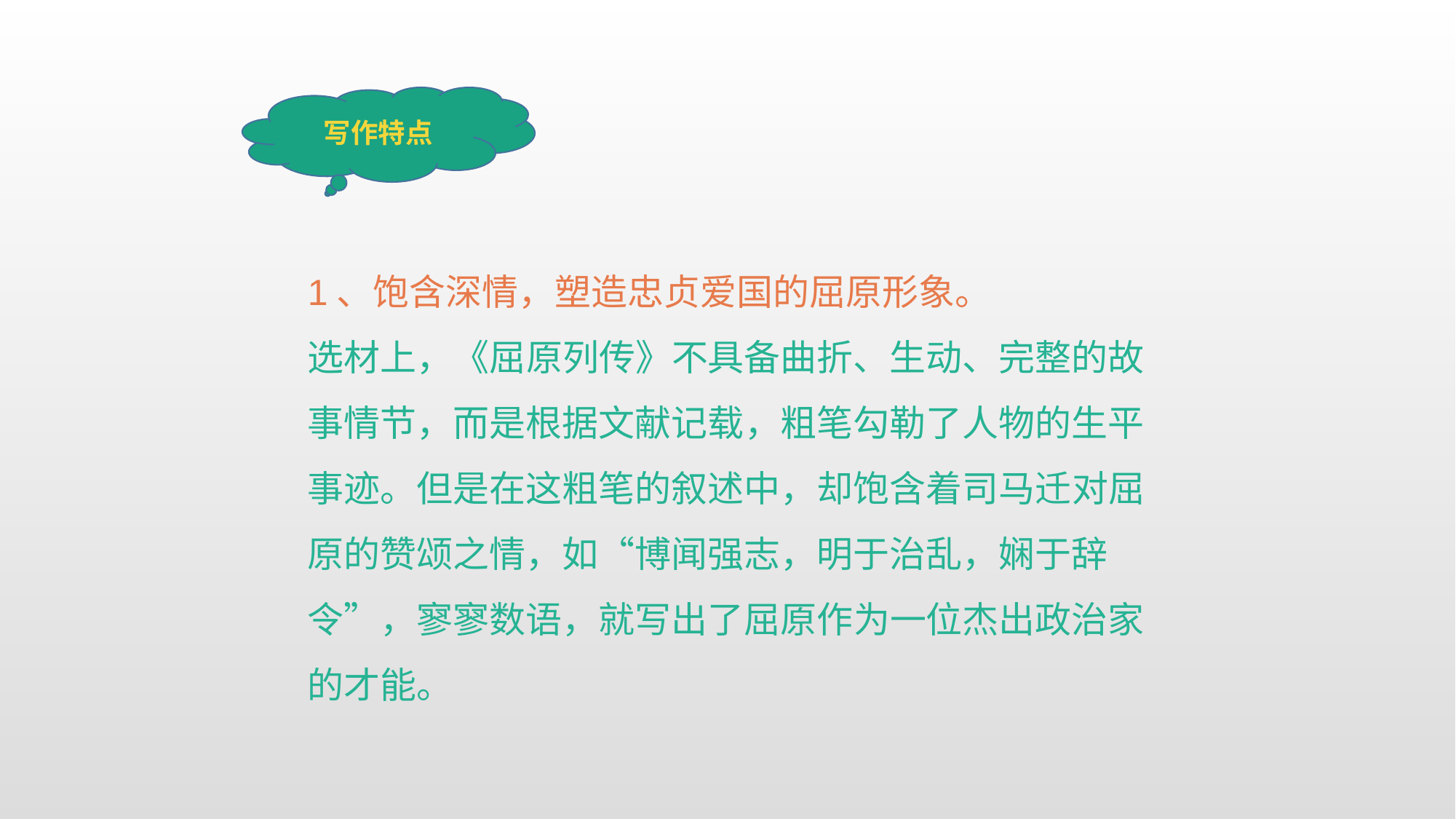

写作特点
1、饱含深情，塑造忠贞爱国的屈原形象。
选材上，《屈原列传》不具备曲折、生动、完整的故事情节，而是根据文献记载，粗笔勾勒了人物的生平事迹。但是在这粗笔的叙述中，却饱含着司马迁对屈原的赞颂之情，如“博闻强志，明于治乱，娴于辞令”，寥寥数语，就写出了屈原作为一位杰出政治家的才能。